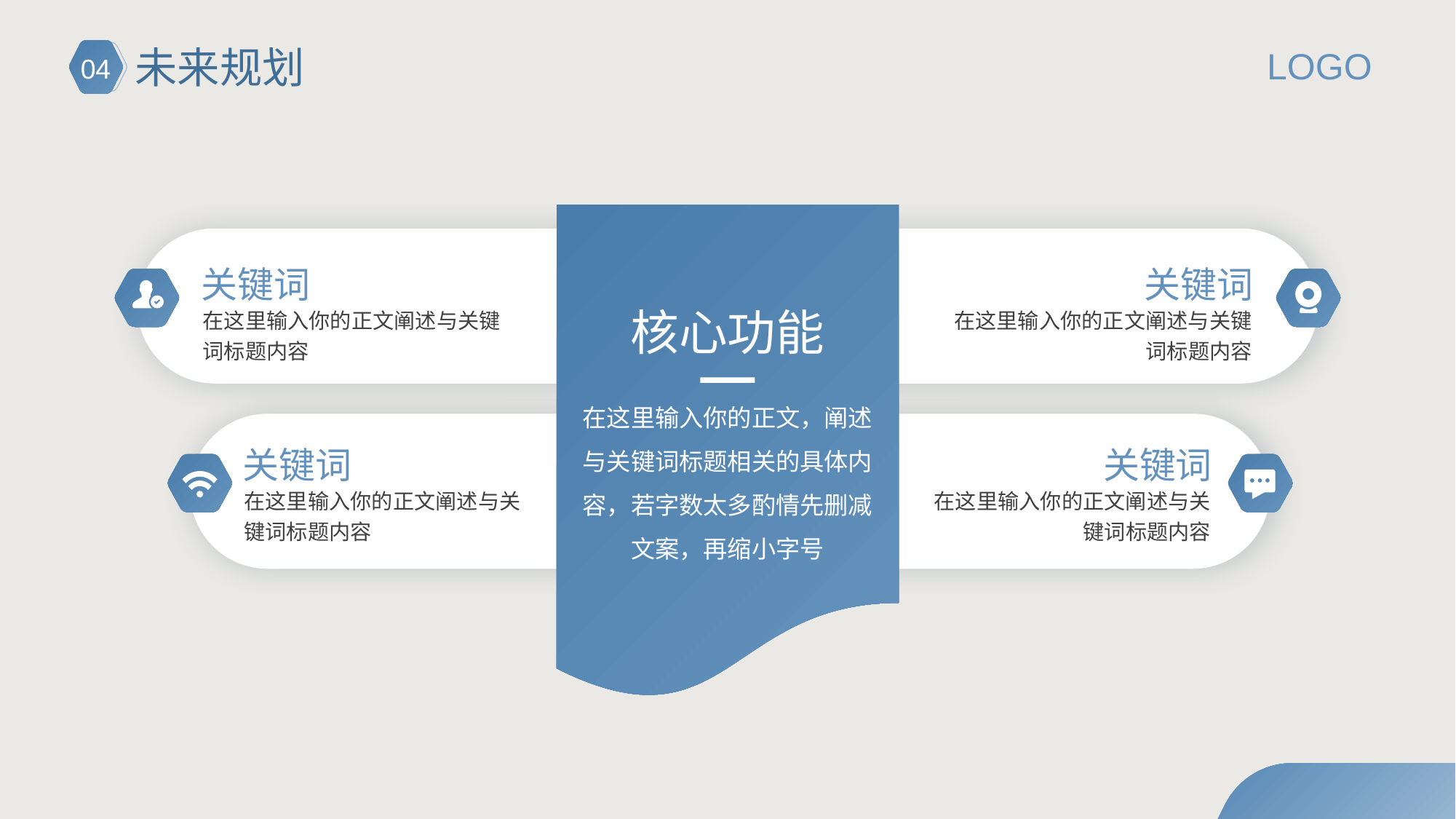

# 未来规划
LOGO
04

关键词
关键词

核心功能
在这里输入你的正文阐述与关键词标题内容
在这里输入你的正文阐述与关键词标题内容

在这里输入你的正文，阐述与关键词标题相关的具体内容，若字数太多酌情先删减文案，再缩小字号

关键词
关键词

在这里输入你的正文阐述与关键词标题内容
在这里输入你的正文阐述与关键词标题内容